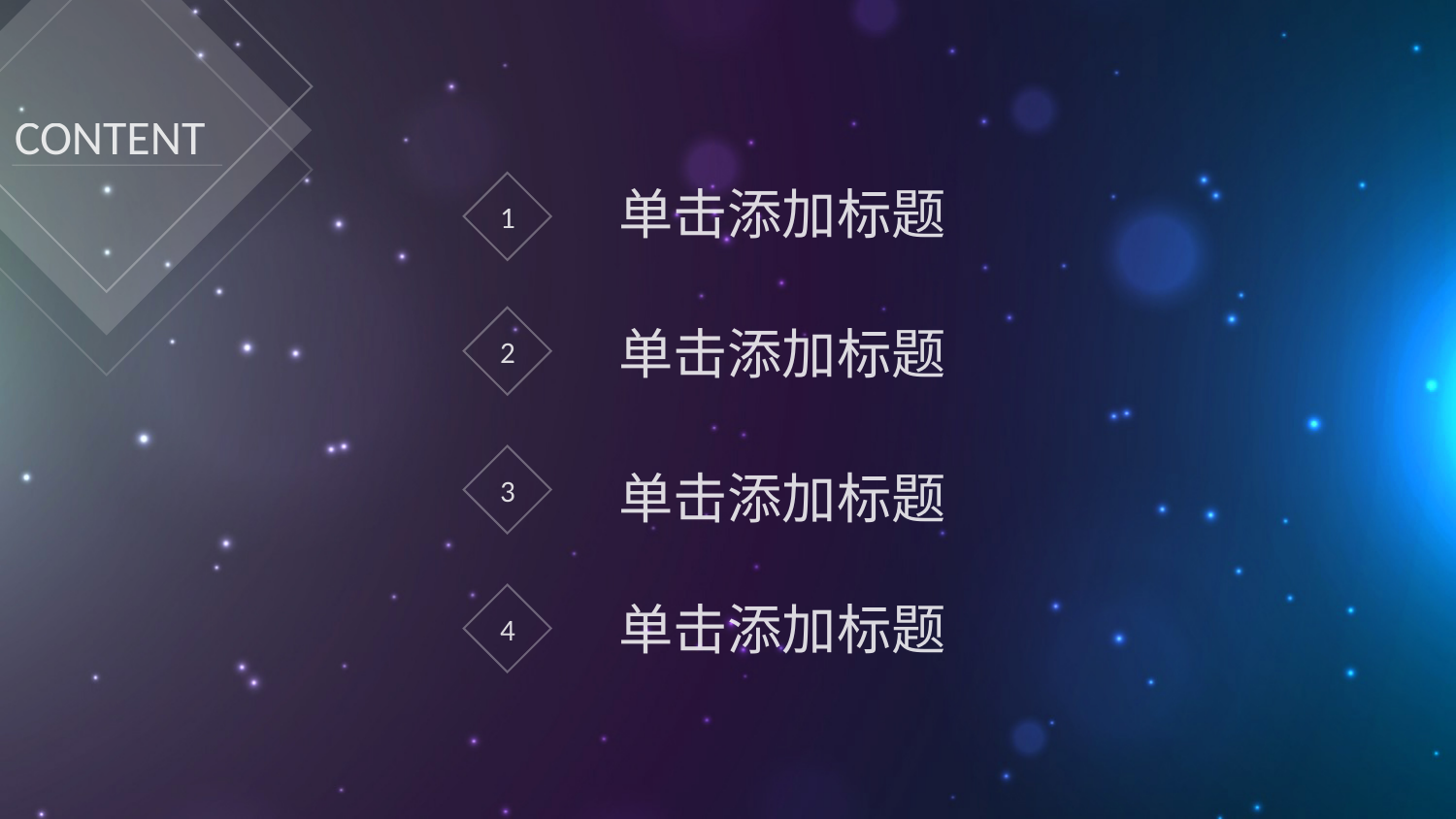

CONTENT
1
单击添加标题
2
单击添加标题
3
单击添加标题
4
单击添加标题